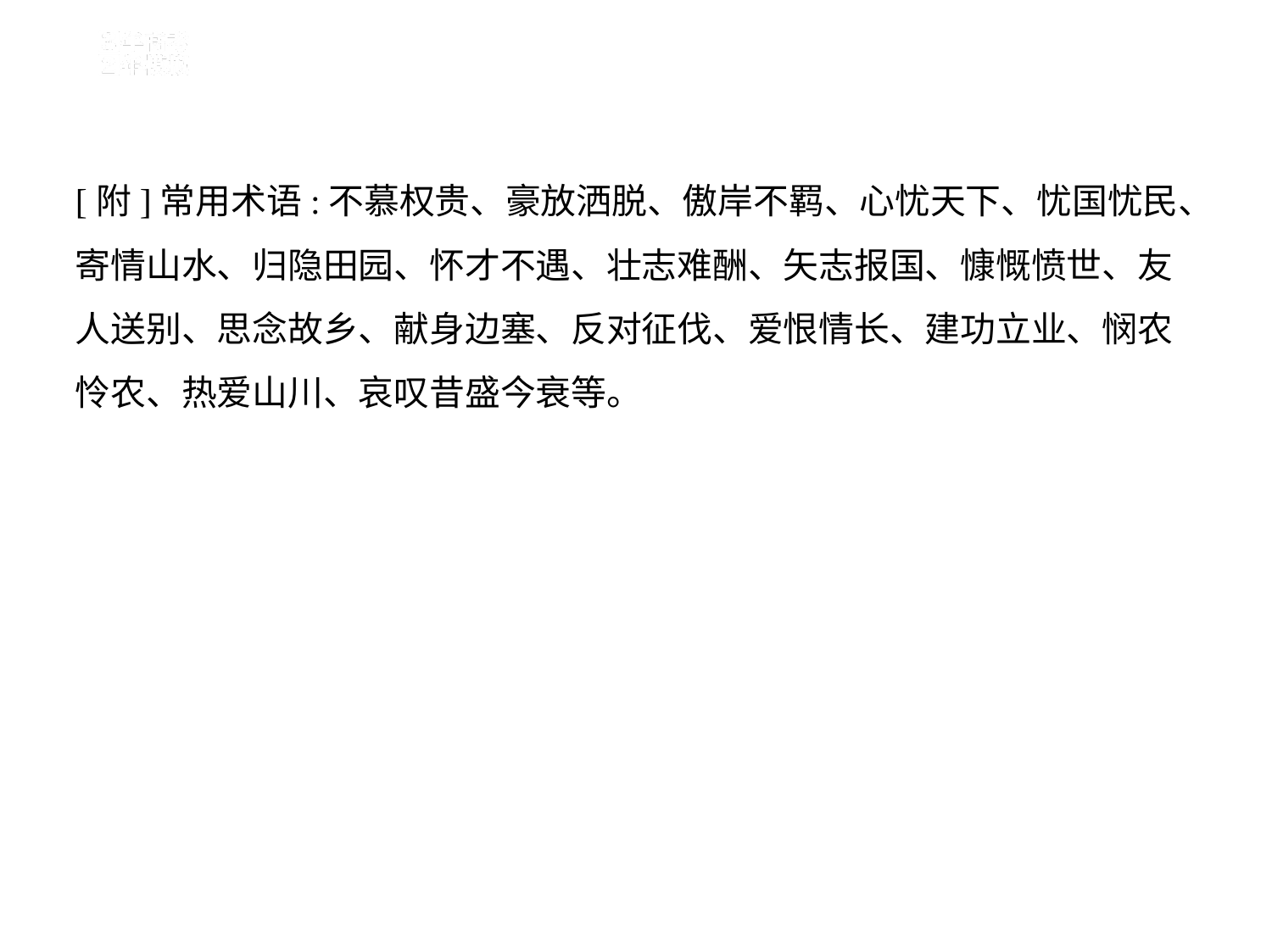

[附]常用术语:不慕权贵、豪放洒脱、傲岸不羁、心忧天下、忧国忧民、
寄情山水、归隐田园、怀才不遇、壮志难酬、矢志报国、慷慨愤世、友
人送别、思念故乡、献身边塞、反对征伐、爱恨情长、建功立业、悯农
怜农、热爱山川、哀叹昔盛今衰等。